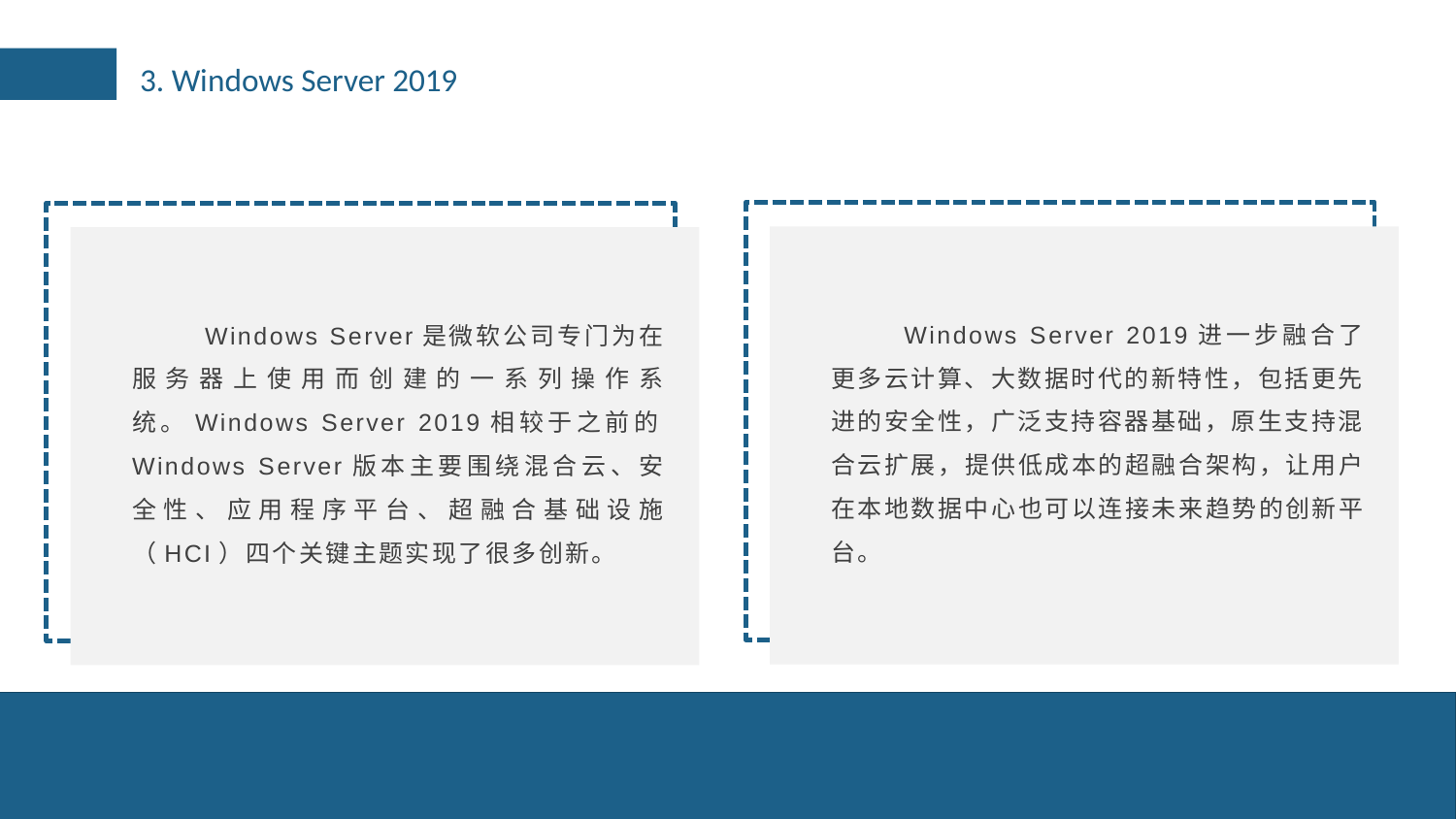

3. Windows Server 2019

Windows Server 2019进一步融合了更多云计算、大数据时代的新特性，包括更先进的安全性，广泛支持容器基础，原生支持混合云扩展，提供低成本的超融合架构，让用户在本地数据中心也可以连接未来趋势的创新平台。
Windows Server是微软公司专门为在服务器上使用而创建的一系列操作系统。Windows Server 2019相较于之前的Windows Server版本主要围绕混合云、安全性、应用程序平台、超融合基础设施（HCI）四个关键主题实现了很多创新。